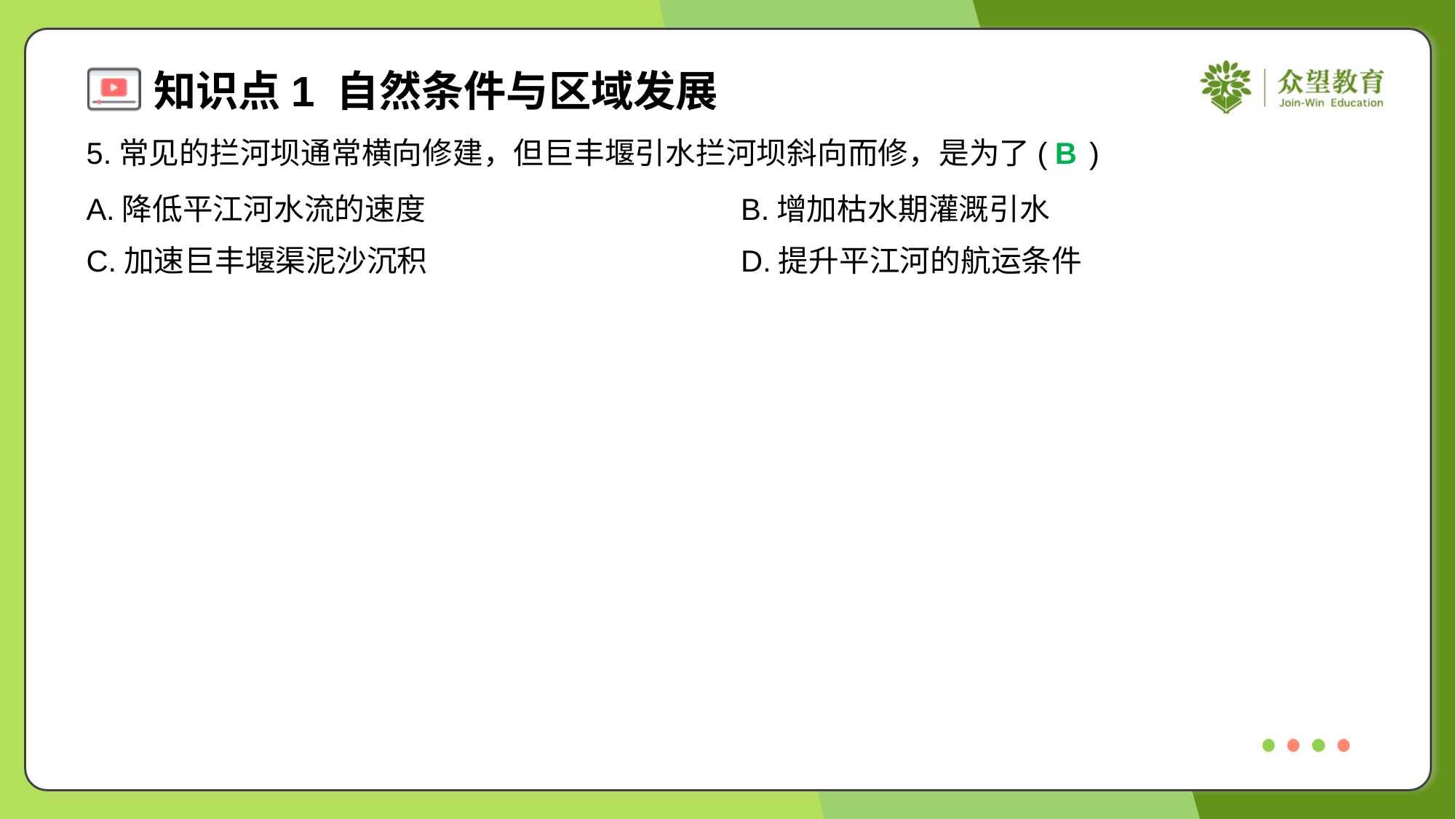

5.常见的拦河坝通常横向修建，但巨丰堰引水拦河坝斜向而修，是为了(     )
B
A.降低平江河水流的速度	B.增加枯水期灌溉引水
C.加速巨丰堰渠泥沙沉积	D.提升平江河的航运条件